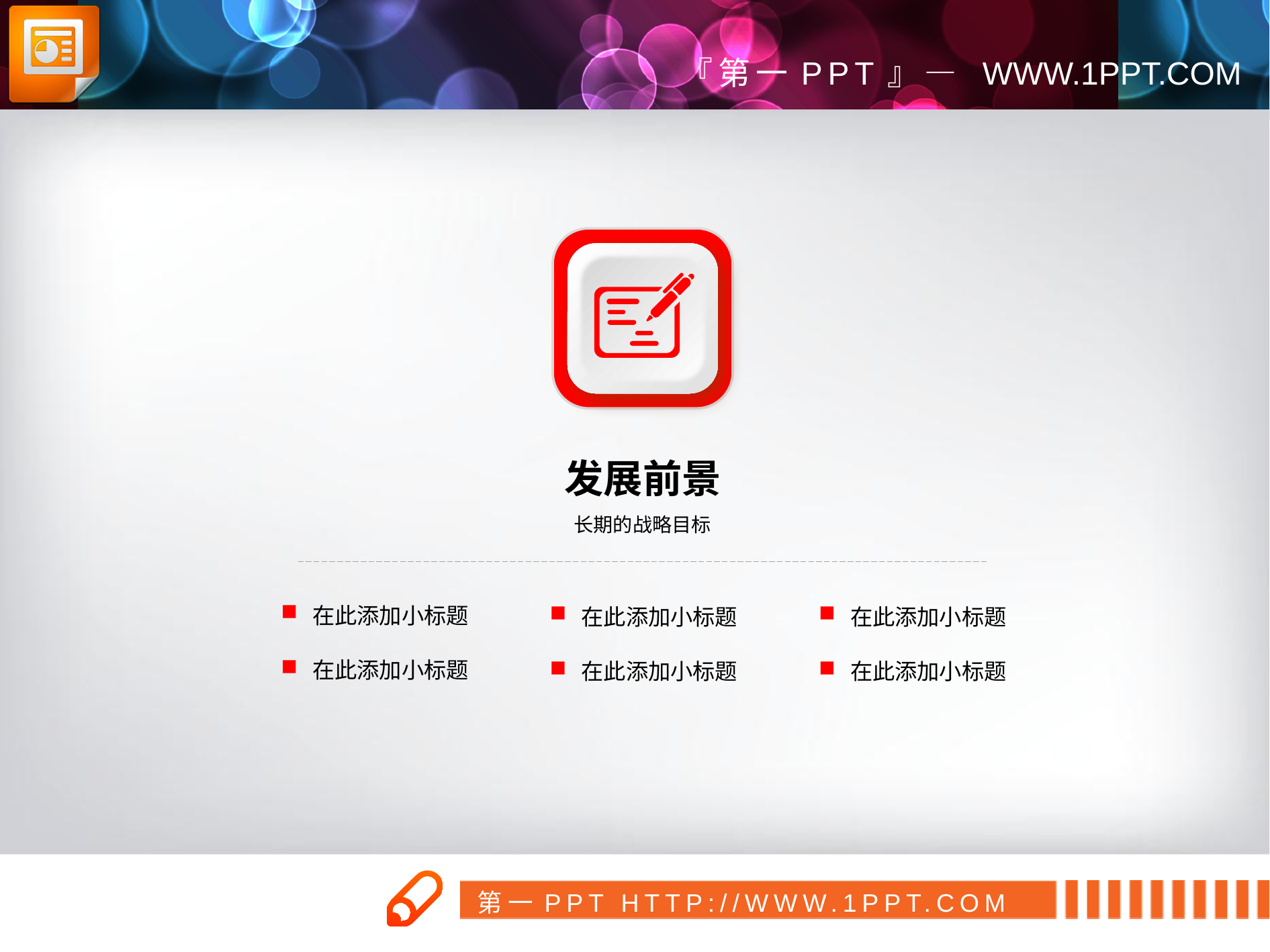

发展前景
长期的战略目标
在此添加小标题
在此添加小标题
在此添加小标题
在此添加小标题
在此添加小标题
在此添加小标题